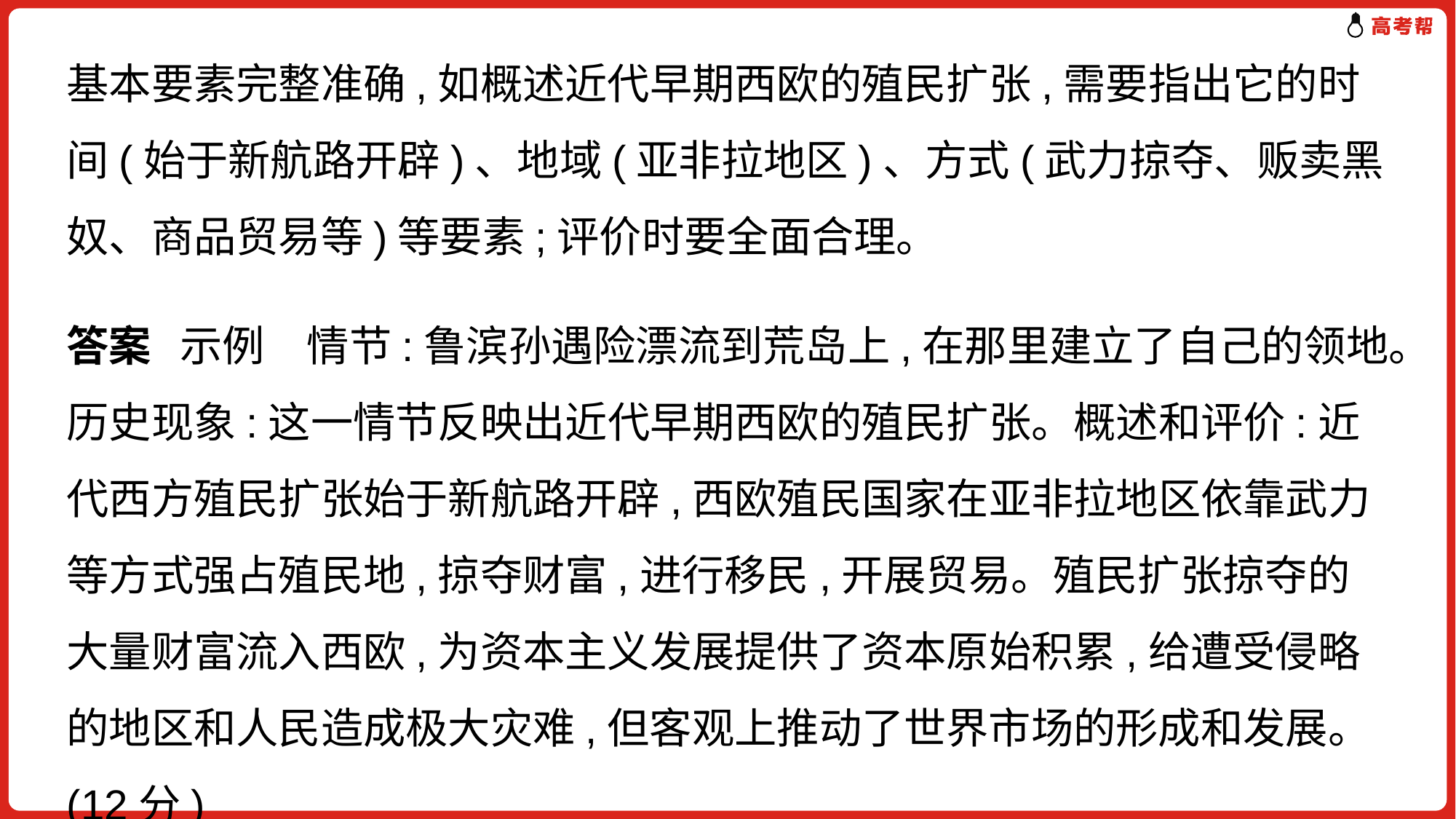

基本要素完整准确,如概述近代早期西欧的殖民扩张,需要指出它的时间(始于新航路开辟)、地域(亚非拉地区)、方式(武力掠夺、贩卖黑奴、商品贸易等)等要素;评价时要全面合理。
答案   示例　情节:鲁滨孙遇险漂流到荒岛上,在那里建立了自己的领地。历史现象:这一情节反映出近代早期西欧的殖民扩张。概述和评价:近代西方殖民扩张始于新航路开辟,西欧殖民国家在亚非拉地区依靠武力等方式强占殖民地,掠夺财富,进行移民,开展贸易。殖民扩张掠夺的大量财富流入西欧,为资本主义发展提供了资本原始积累,给遭受侵略的地区和人民造成极大灾难,但客观上推动了世界市场的形成和发展。(12分)